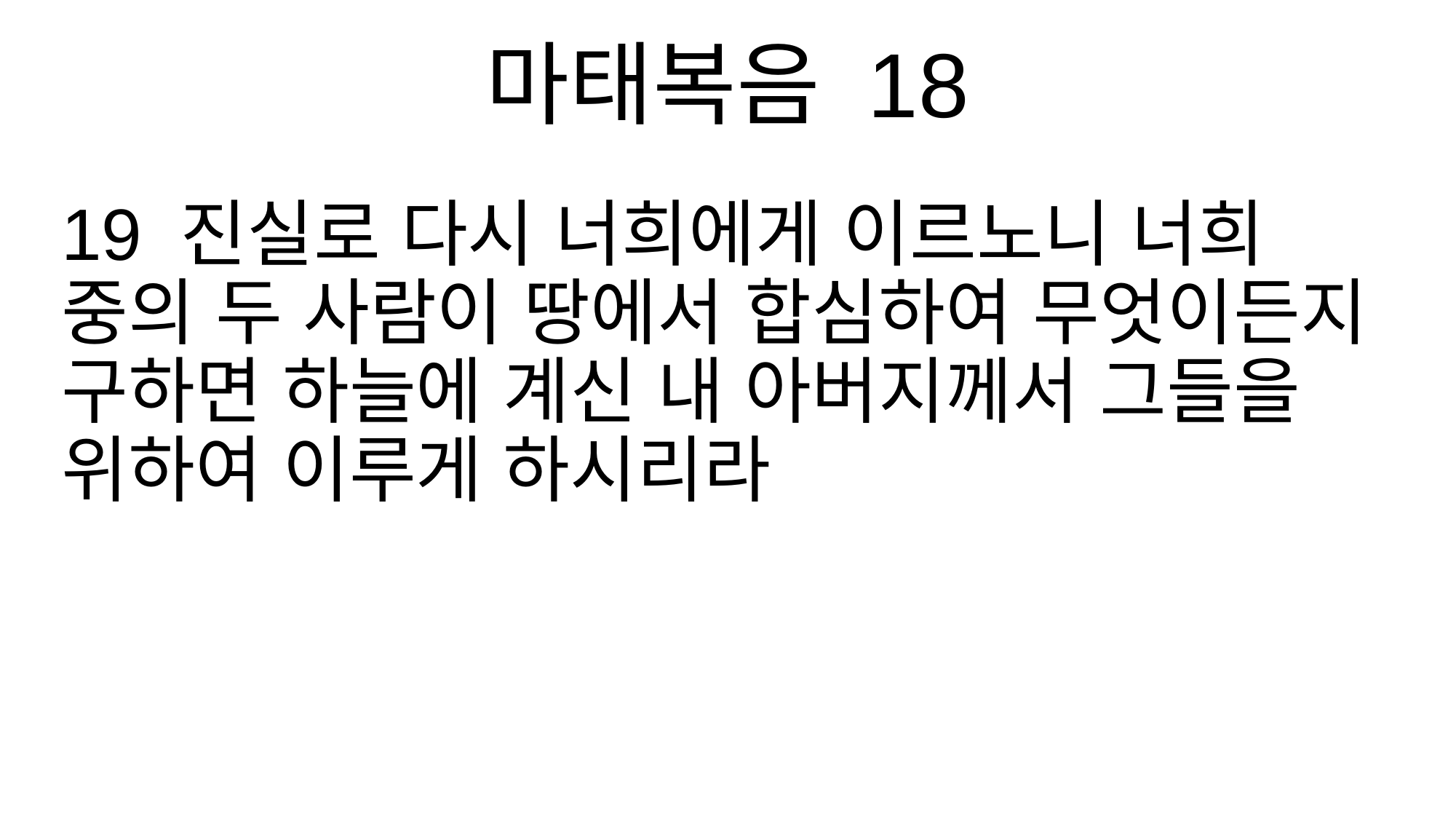

마태복음 18
19 진실로 다시 너희에게 이르노니 너희 중의 두 사람이 땅에서 합심하여 무엇이든지 구하면 하늘에 계신 내 아버지께서 그들을 위하여 이루게 하시리라